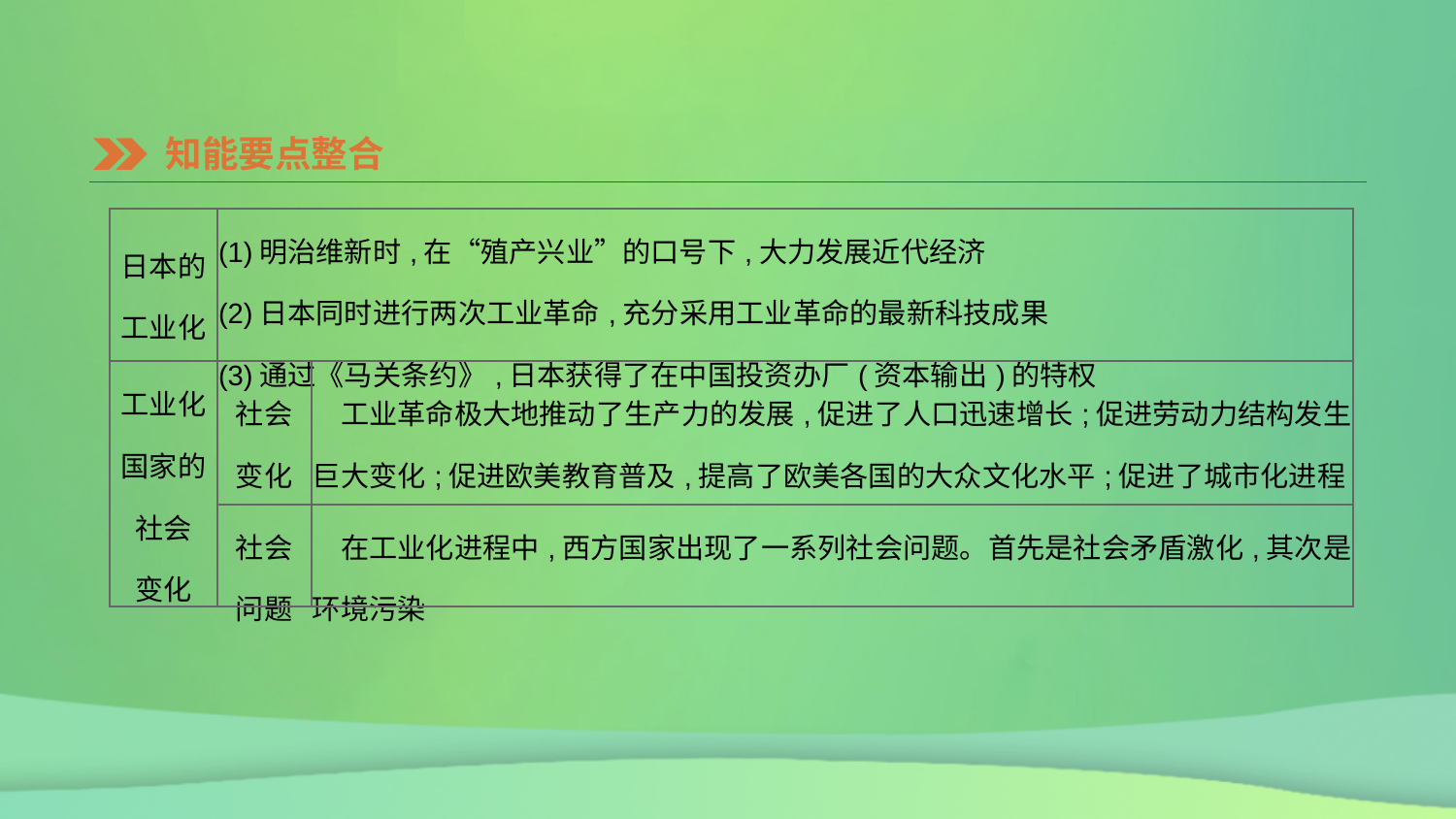

知能要点整合

| 日本的 工业化 | (1)明治维新时,在“殖产兴业”的口号下,大力发展近代经济 (2)日本同时进行两次工业革命,充分采用工业革命的最新科技成果 (3)通过《马关条约》,日本获得了在中国投资办厂(资本输出)的特权 |  |
| --- | --- | --- |
| 工业化国家的社会 变化 | 社会 变化 | 工业革命极大地推动了生产力的发展,促进了人口迅速增长;促进劳动力结构发生巨大变化;促进欧美教育普及,提高了欧美各国的大众文化水平;促进了城市化进程 |
|  | 社会 问题 | 在工业化进程中,西方国家出现了一系列社会问题。首先是社会矛盾激化,其次是环境污染 |